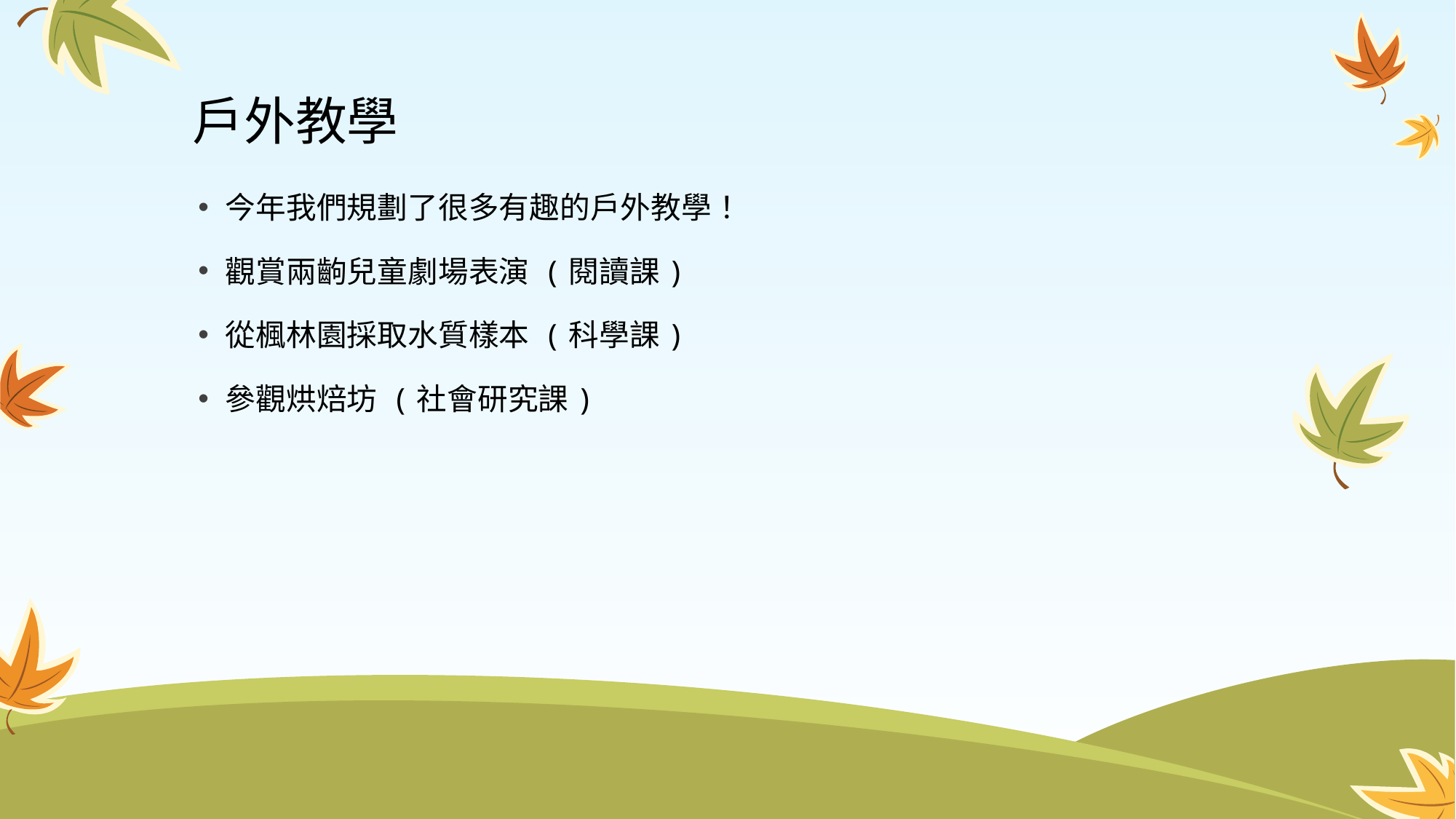

# 戶外教學
今年我們規劃了很多有趣的戶外教學！
觀賞兩齣兒童劇場表演 (閱讀課)
從楓林園採取水質樣本 (科學課)
參觀烘焙坊 (社會研究課)